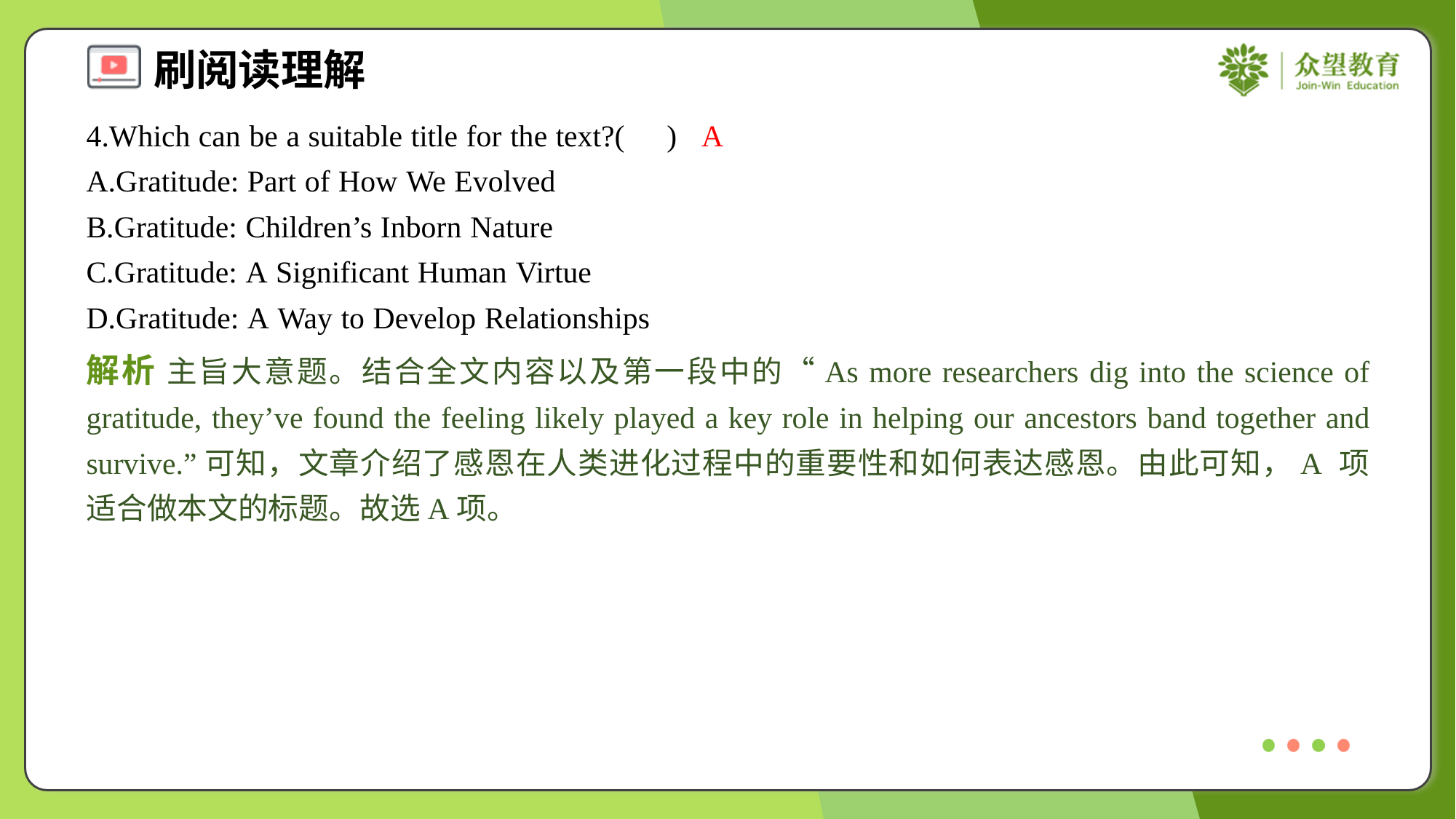

4.Which can be a suitable title for the text?(     )
A
A.Gratitude: Part of How We Evolved
B.Gratitude: Children’s Inborn Nature
C.Gratitude: A Significant Human Virtue
D.Gratitude: A Way to Develop Relationships
解析 主旨大意题。结合全文内容以及第一段中的“As more researchers dig into the science of gratitude, they’ve found the feeling likely played a key role in helping our ancestors band together and survive.”可知，文章介绍了感恩在人类进化过程中的重要性和如何表达感恩。由此可知，A 项适合做本文的标题。故选A项。